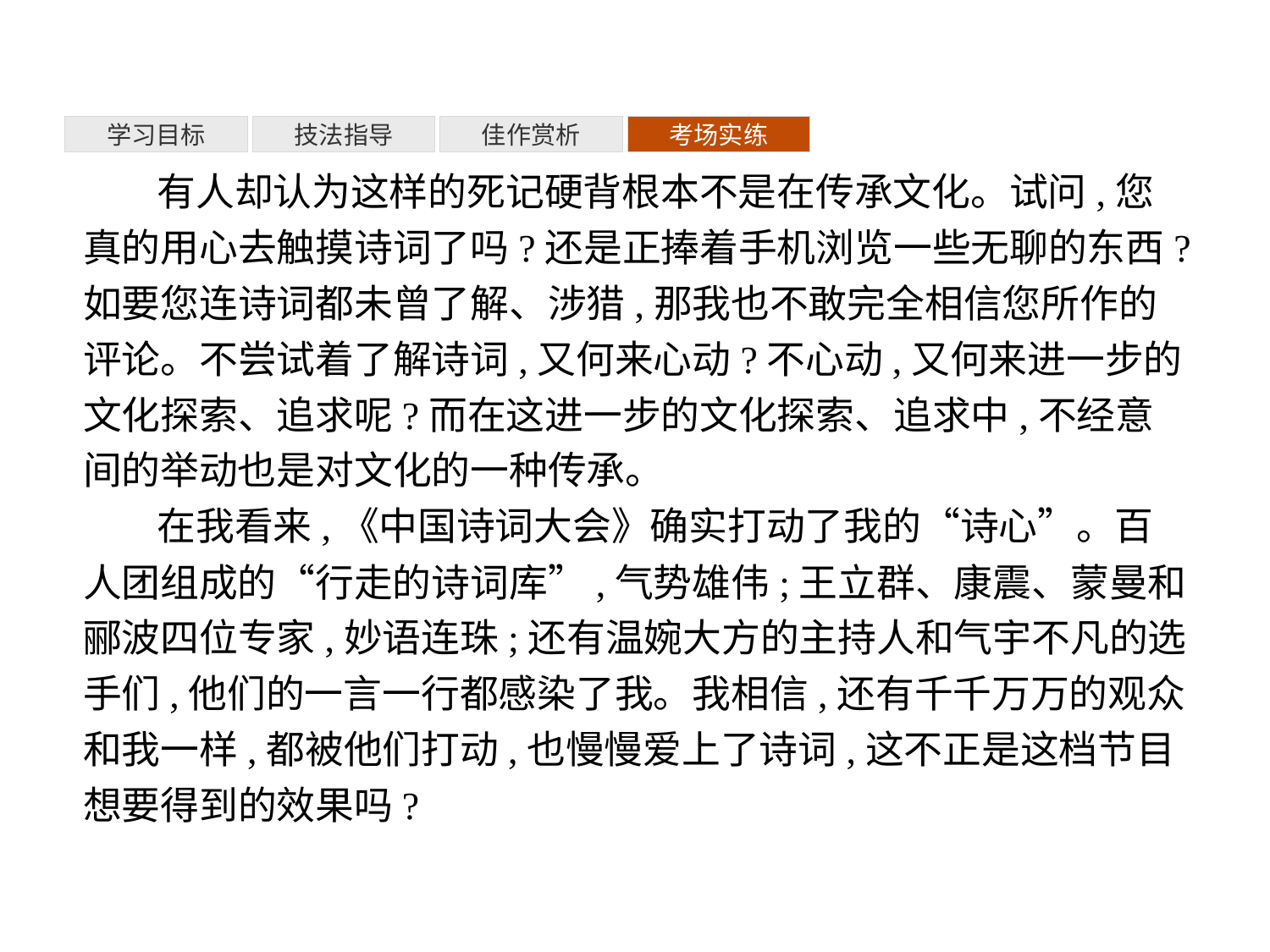

考场实练
学习目标
技法指导
佳作赏析
有人却认为这样的死记硬背根本不是在传承文化。试问,您真的用心去触摸诗词了吗?还是正捧着手机浏览一些无聊的东西?如要您连诗词都未曾了解、涉猎,那我也不敢完全相信您所作的评论。不尝试着了解诗词,又何来心动?不心动,又何来进一步的文化探索、追求呢?而在这进一步的文化探索、追求中,不经意间的举动也是对文化的一种传承。
在我看来,《中国诗词大会》确实打动了我的“诗心”。百人团组成的“行走的诗词库”,气势雄伟;王立群、康震、蒙曼和郦波四位专家,妙语连珠;还有温婉大方的主持人和气宇不凡的选手们,他们的一言一行都感染了我。我相信,还有千千万万的观众和我一样,都被他们打动,也慢慢爱上了诗词,这不正是这档节目想要得到的效果吗?